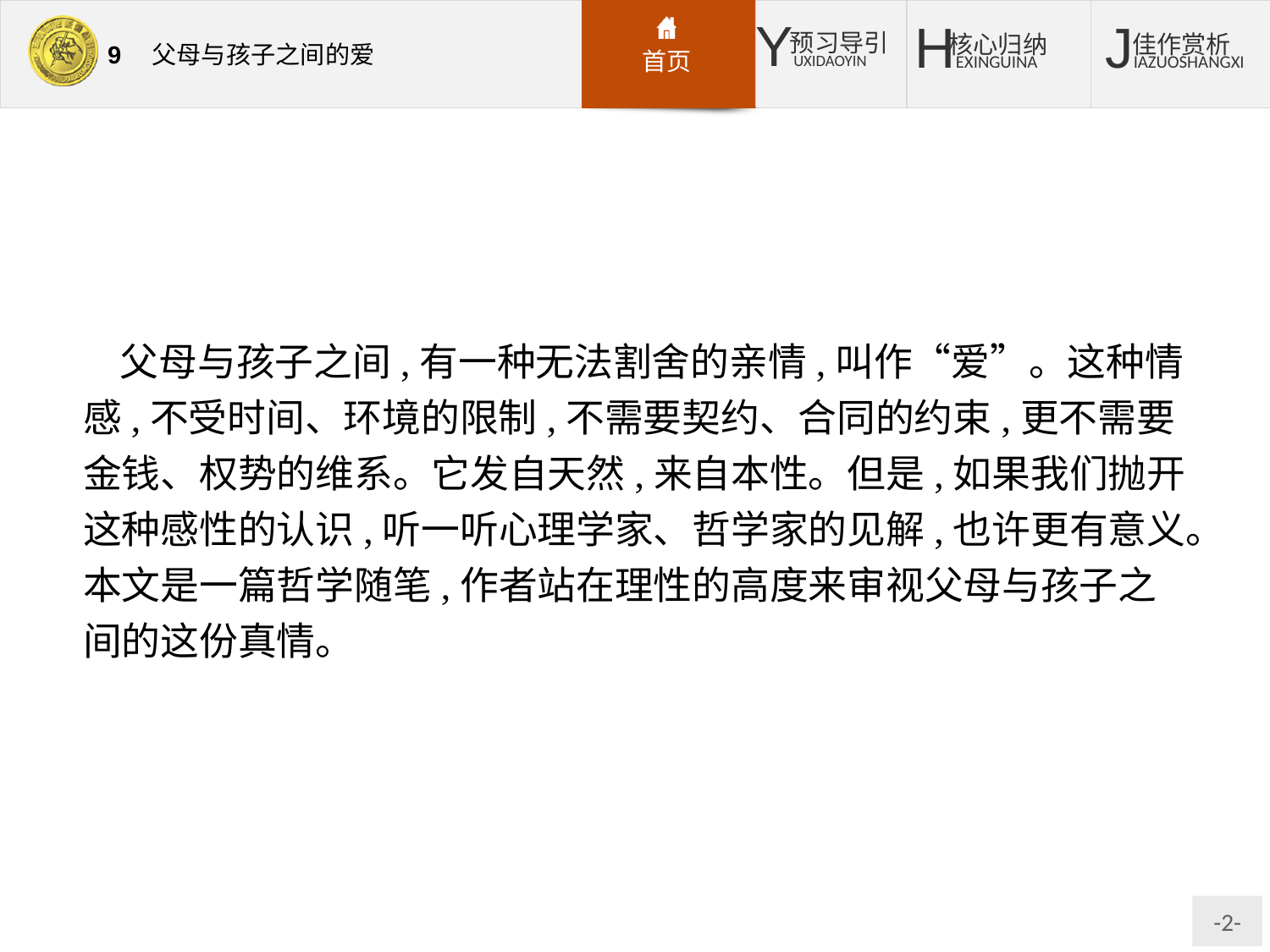

父母与孩子之间,有一种无法割舍的亲情,叫作“爱”。这种情感,不受时间、环境的限制,不需要契约、合同的约束,更不需要金钱、权势的维系。它发自天然,来自本性。但是,如果我们抛开这种感性的认识,听一听心理学家、哲学家的见解,也许更有意义。本文是一篇哲学随笔,作者站在理性的高度来审视父母与孩子之间的这份真情。